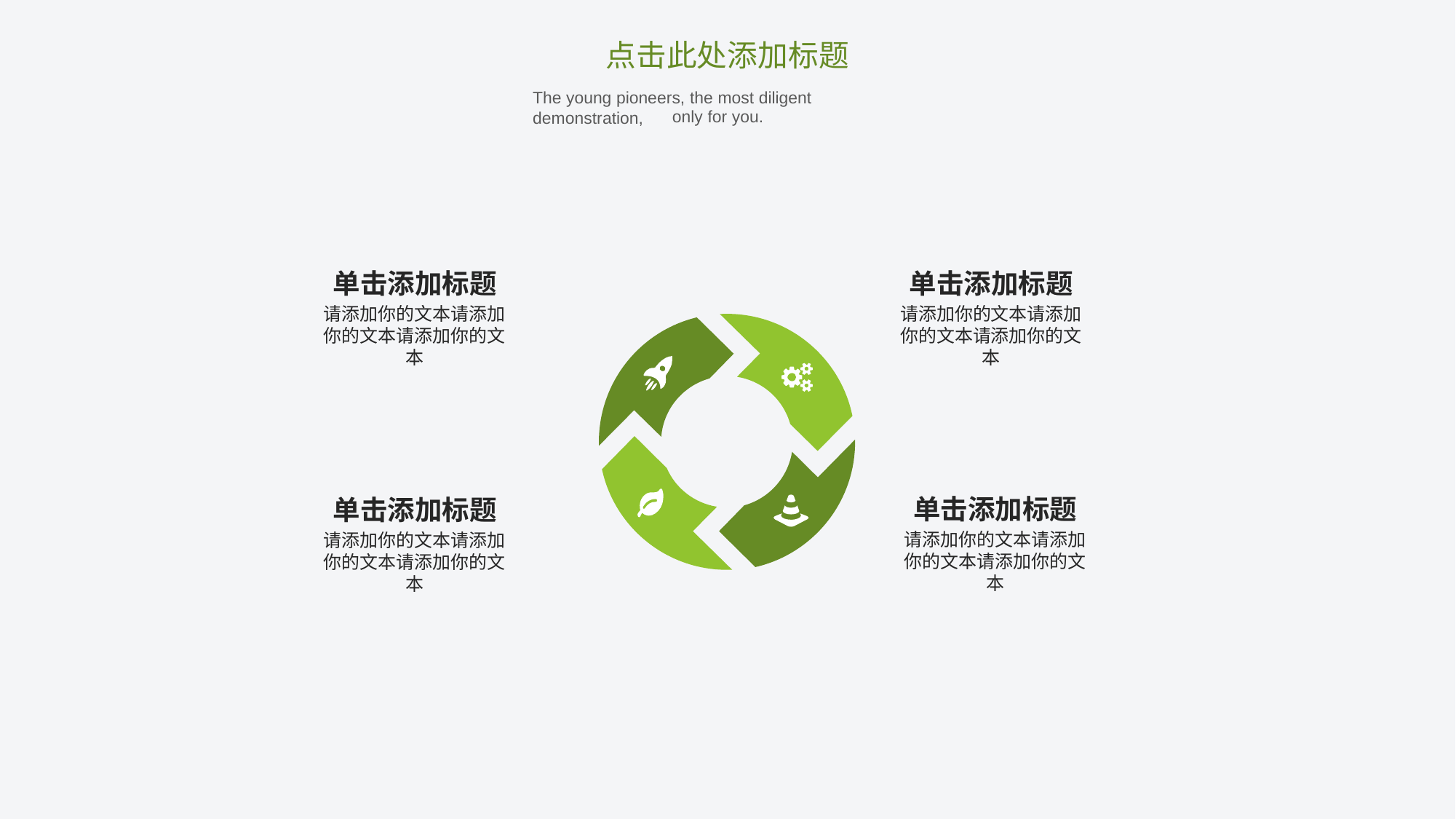

点击此处添加标题
The young pioneers, the most diligent demonstration,
only for you.
单击添加标题
单击添加标题
请添加你的文本请添加你的文本请添加你的文本
请添加你的文本请添加你的文本请添加你的文本

单击添加标题
单击添加标题

请添加你的文本请添加你的文本请添加你的文本
请添加你的文本请添加你的文本请添加你的文本